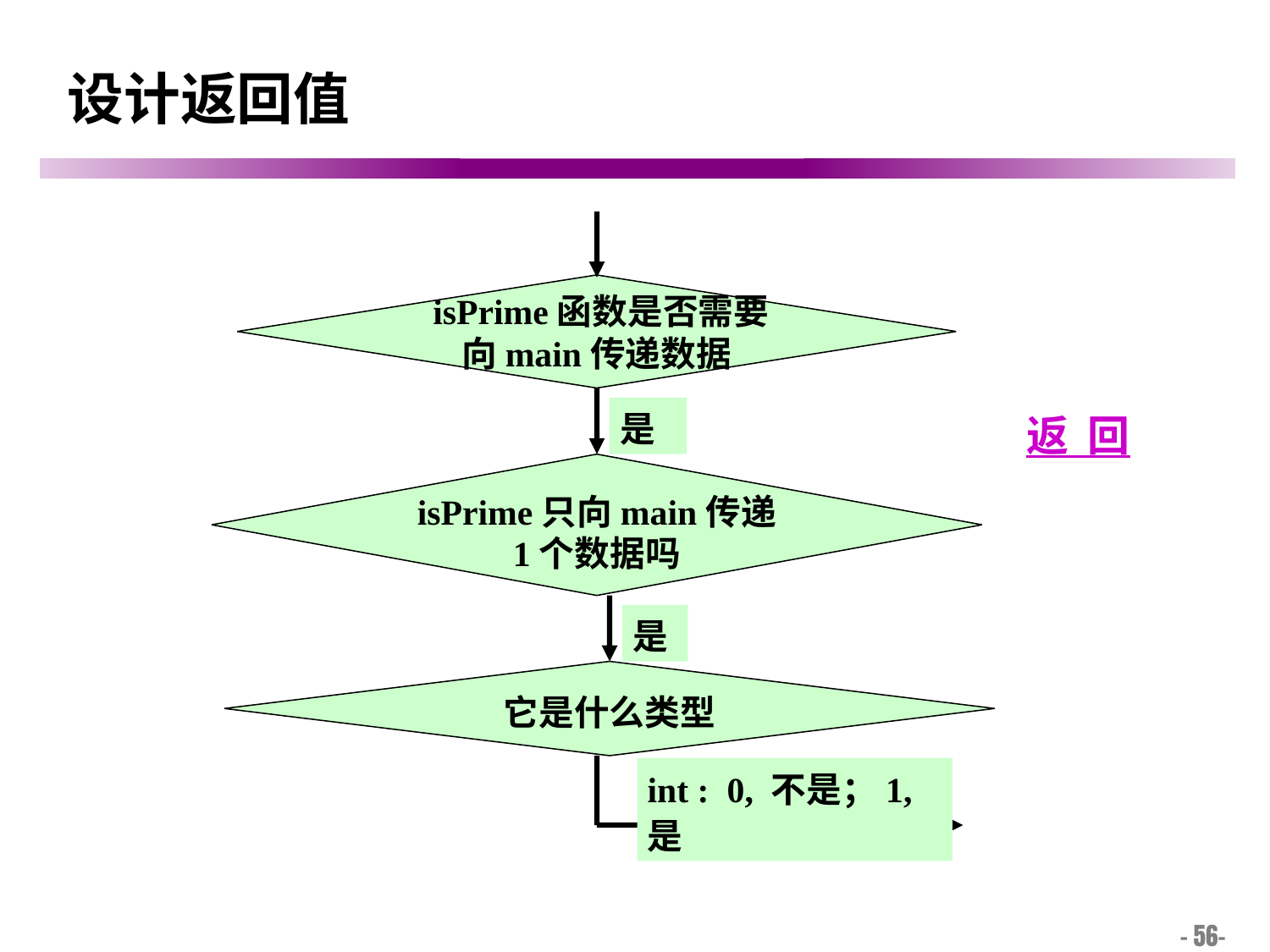

# 设计返回值

 isPrime函数是否需要
向main传递数据

是
返  回
isPrime只向main传递
1个数据吗

是
它是什么类型

int :  0, 不是；1,是
 - 56-